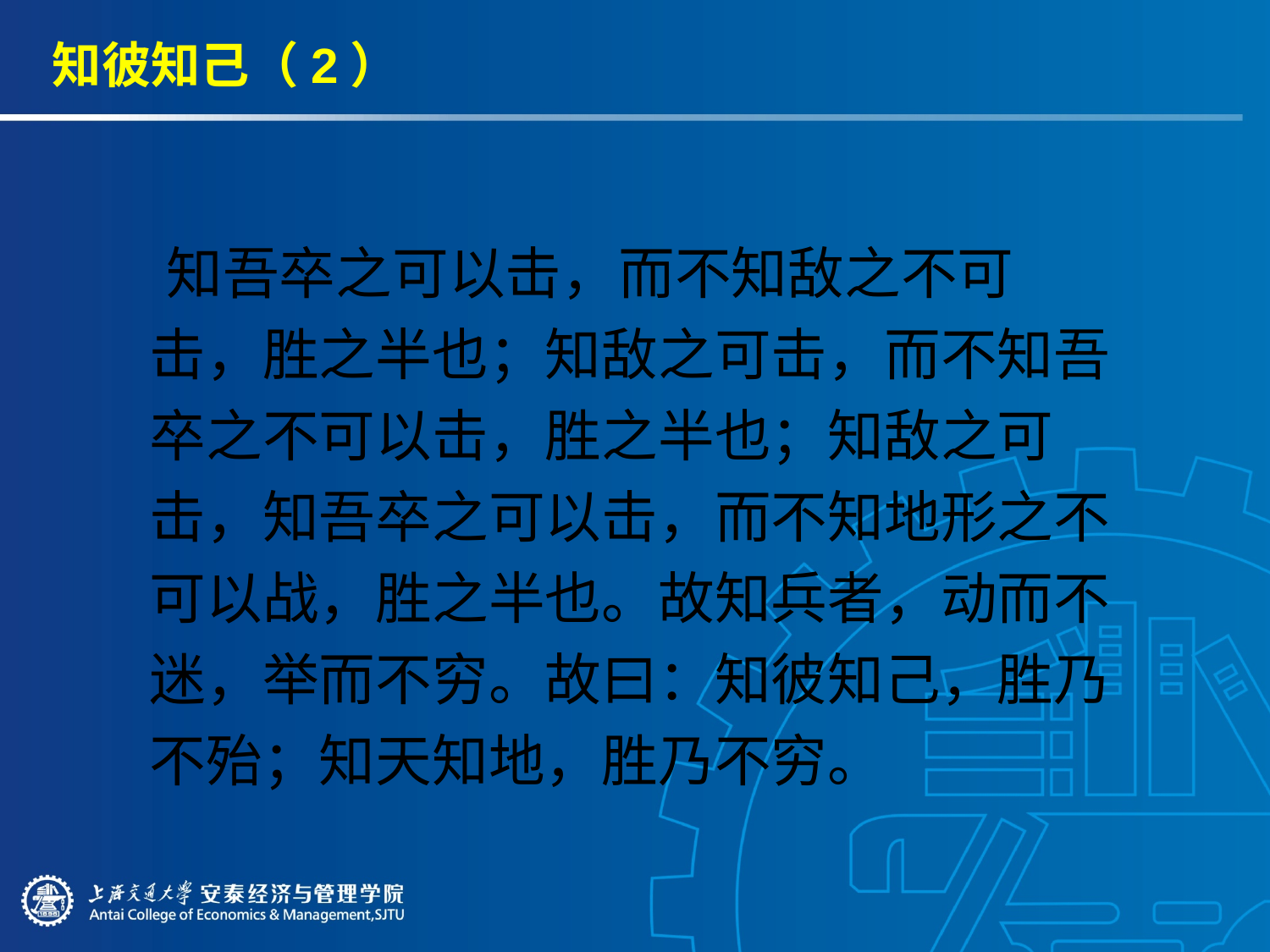

# 知彼知己（2）
    知吾卒之可以击，而不知敌之不可击，胜之半也；知敌之可击，而不知吾卒之不可以击，胜之半也；知敌之可击，知吾卒之可以击，而不知地形之不可以战，胜之半也。故知兵者，动而不迷，举而不穷。故曰：知彼知己，胜乃不殆；知天知地，胜乃不穷。